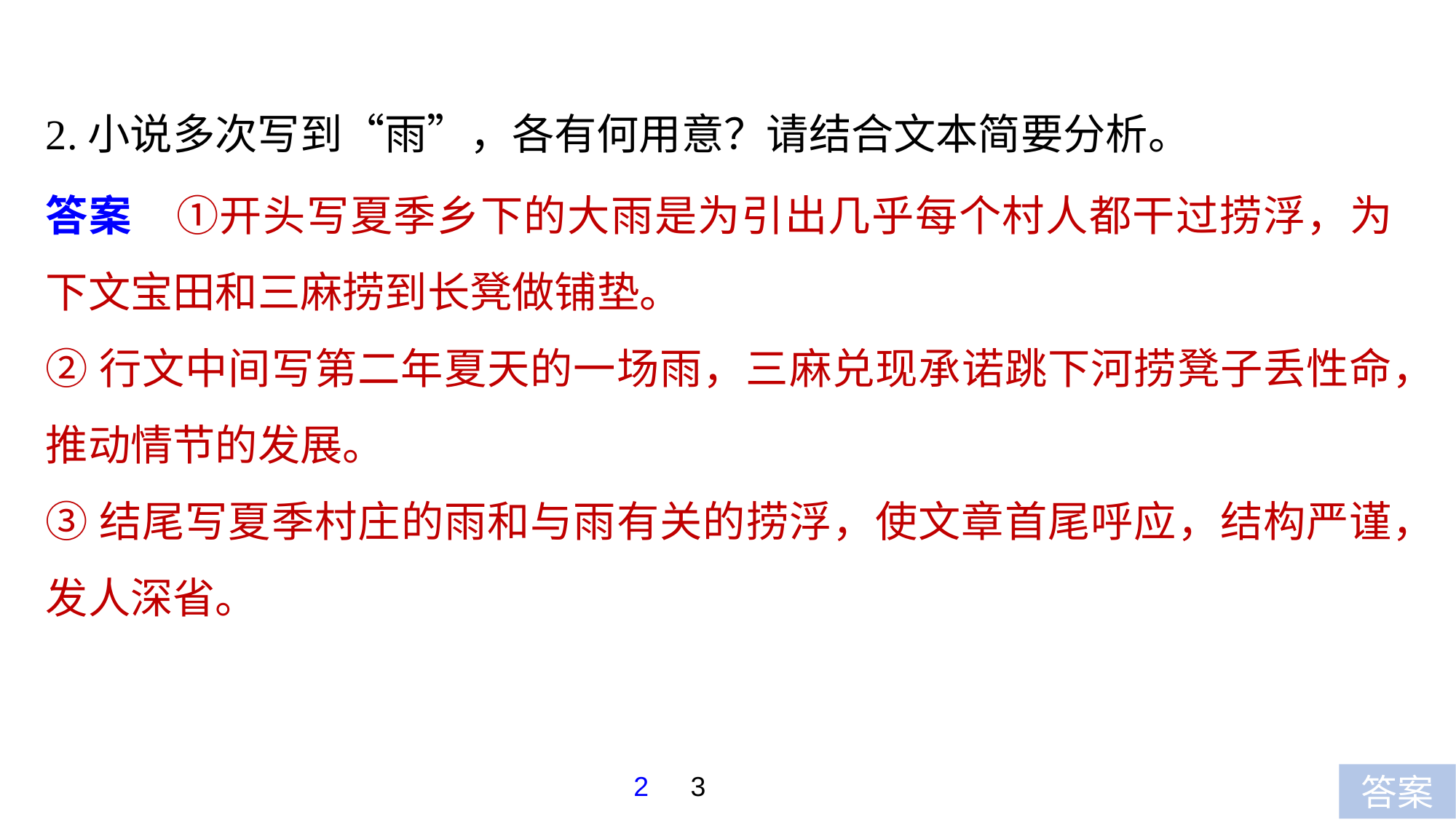

2.小说多次写到“雨”，各有何用意？请结合文本简要分析。
答案　①开头写夏季乡下的大雨是为引出几乎每个村人都干过捞浮，为下文宝田和三麻捞到长凳做铺垫。
②行文中间写第二年夏天的一场雨，三麻兑现承诺跳下河捞凳子丢性命，推动情节的发展。
③结尾写夏季村庄的雨和与雨有关的捞浮，使文章首尾呼应，结构严谨，发人深省。
2
3
答案